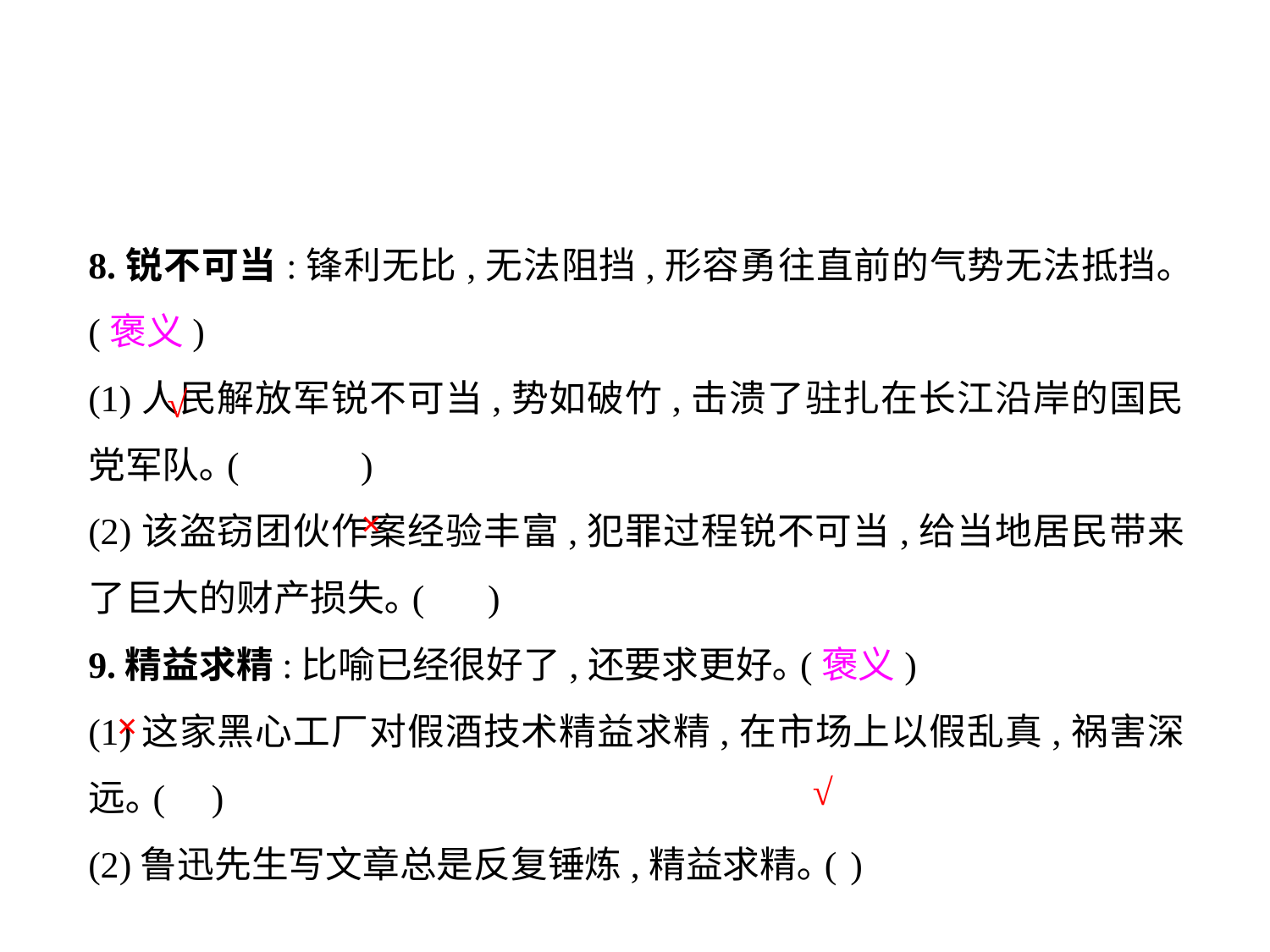

8.锐不可当:锋利无比,无法阻挡,形容勇往直前的气势无法抵挡｡(褒义)
(1)人民解放军锐不可当,势如破竹,击溃了驻扎在长江沿岸的国民党军队｡(	  )
(2)该盗窃团伙作案经验丰富,犯罪过程锐不可当,给当地居民带来了巨大的财产损失｡(	  )
9.精益求精:比喻已经很好了,还要求更好｡(褒义)
(1)这家黑心工厂对假酒技术精益求精,在市场上以假乱真,祸害深远｡(     )
(2)鲁迅先生写文章总是反复锤炼,精益求精｡(	)
√
×
×
√